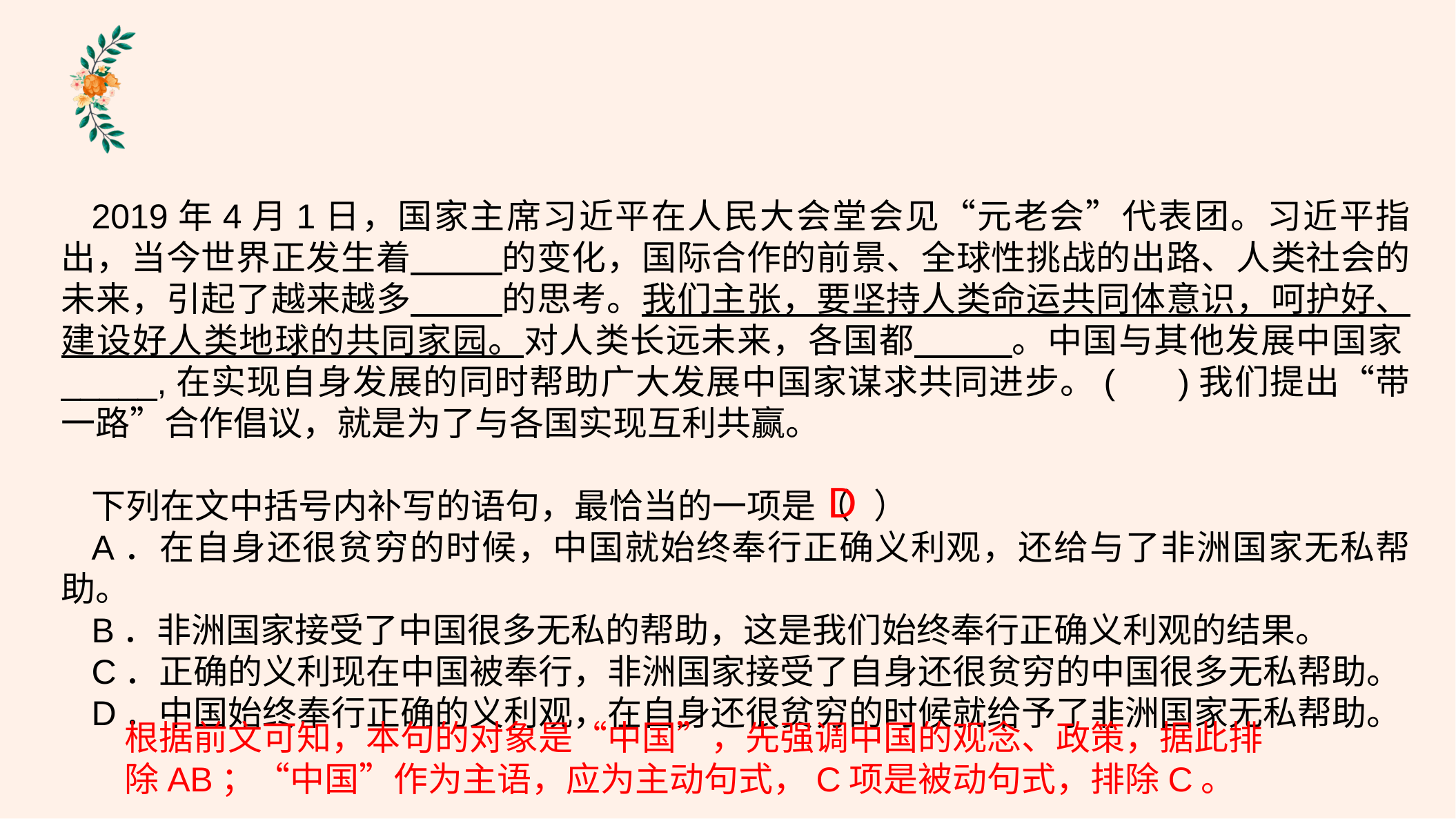

2019年4月1日，国家主席习近平在人民大会堂会见“元老会”代表团。习近平指出，当今世界正发生着           的变化，国际合作的前景、全球性挑战的出路、人类社会的未来，引起了越来越多           的思考。我们主张，要坚持人类命运共同体意识，呵护好、建设好人类地球的共同家园。对人类长远未来，各国都           。中国与其他发展中国家_____,在实现自身发展的同时帮助广大发展中国家谋求共同进步。(      )我们提出“带一路”合作倡议，就是为了与各国实现互利共赢。

下列在文中括号内补写的语句，最恰当的一项是（   ）
A．在自身还很贫穷的时候，中国就始终奉行正确义利观，还给与了非洲国家无私帮助。
B．非洲国家接受了中国很多无私的帮助，这是我们始终奉行正确义利观的结果。
C．正确的义利现在中国被奉行，非洲国家接受了自身还很贫穷的中国很多无私帮助。
D．中国始终奉行正确的义利观，在自身还很贫穷的时候就给予了非洲国家无私帮助。
D
根据前文可知，本句的对象是“中国”，先强调中国的观念、政策，据此排除AB；“中国”作为主语，应为主动句式，C项是被动句式，排除C。